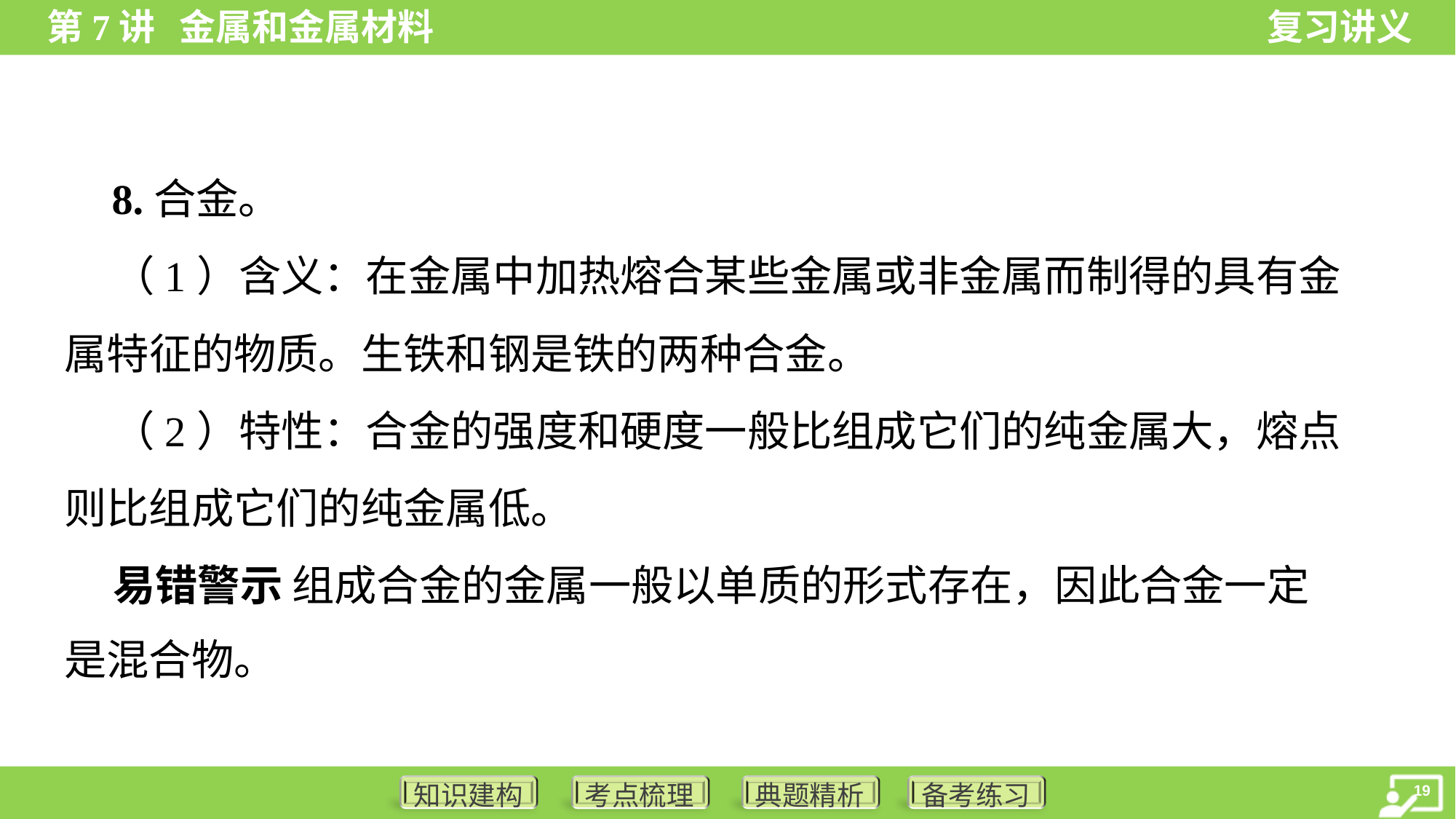

8.合金。
    （1）含义：在金属中加热熔合某些金属或非金属而制得的具有金
属特征的物质。生铁和钢是铁的两种合金。
    （2）特性：合金的强度和硬度一般比组成它们的纯金属大，熔点
则比组成它们的纯金属低。
    易错警示 组成合金的金属一般以单质的形式存在，因此合金一定
是混合物。